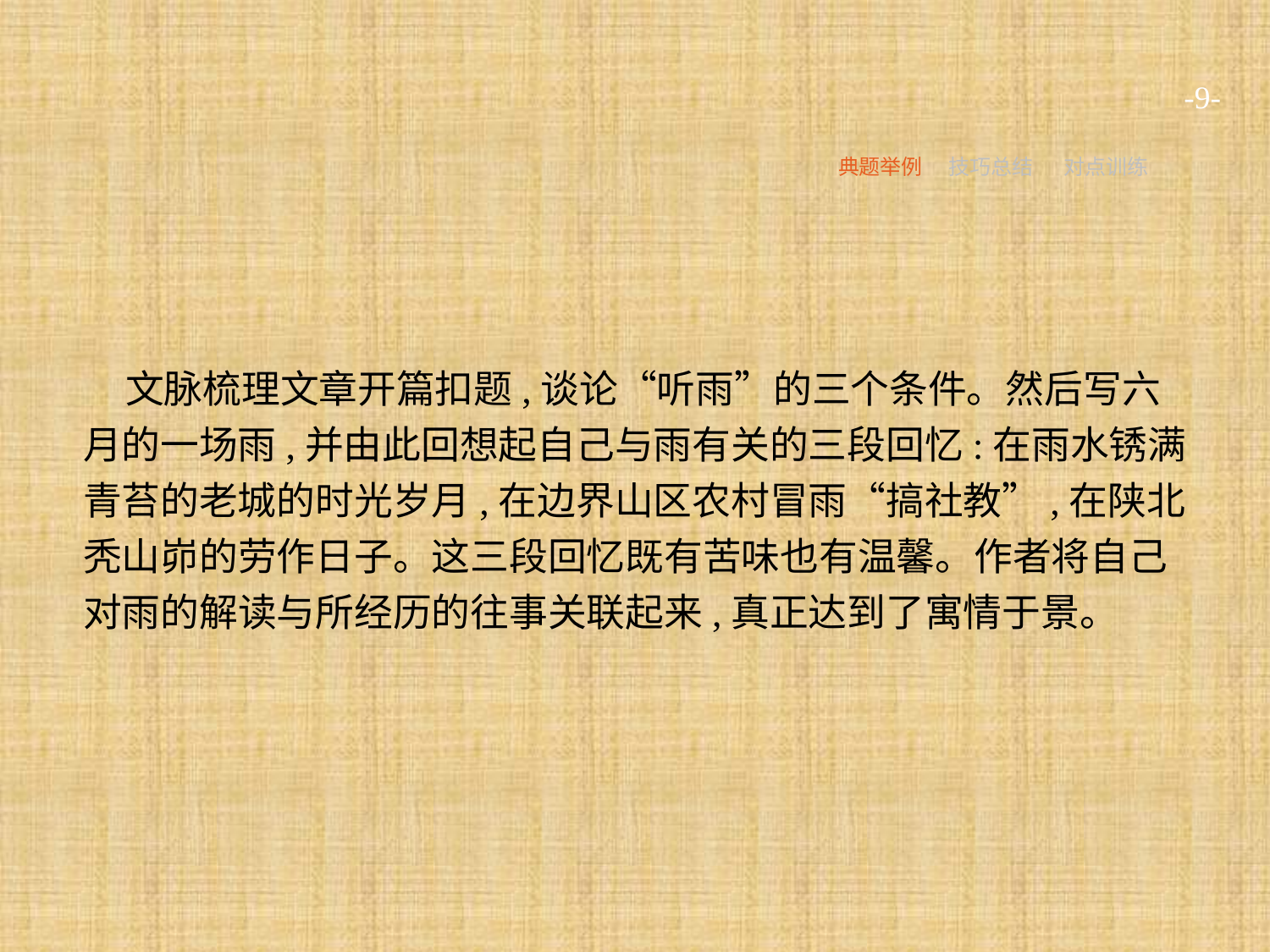

-9-
典题举例
技巧总结
对点训练
文脉梳理文章开篇扣题,谈论“听雨”的三个条件。然后写六月的一场雨,并由此回想起自己与雨有关的三段回忆:在雨水锈满青苔的老城的时光岁月,在边界山区农村冒雨“搞社教”,在陕北秃山峁的劳作日子。这三段回忆既有苦味也有温馨。作者将自己对雨的解读与所经历的往事关联起来,真正达到了寓情于景。